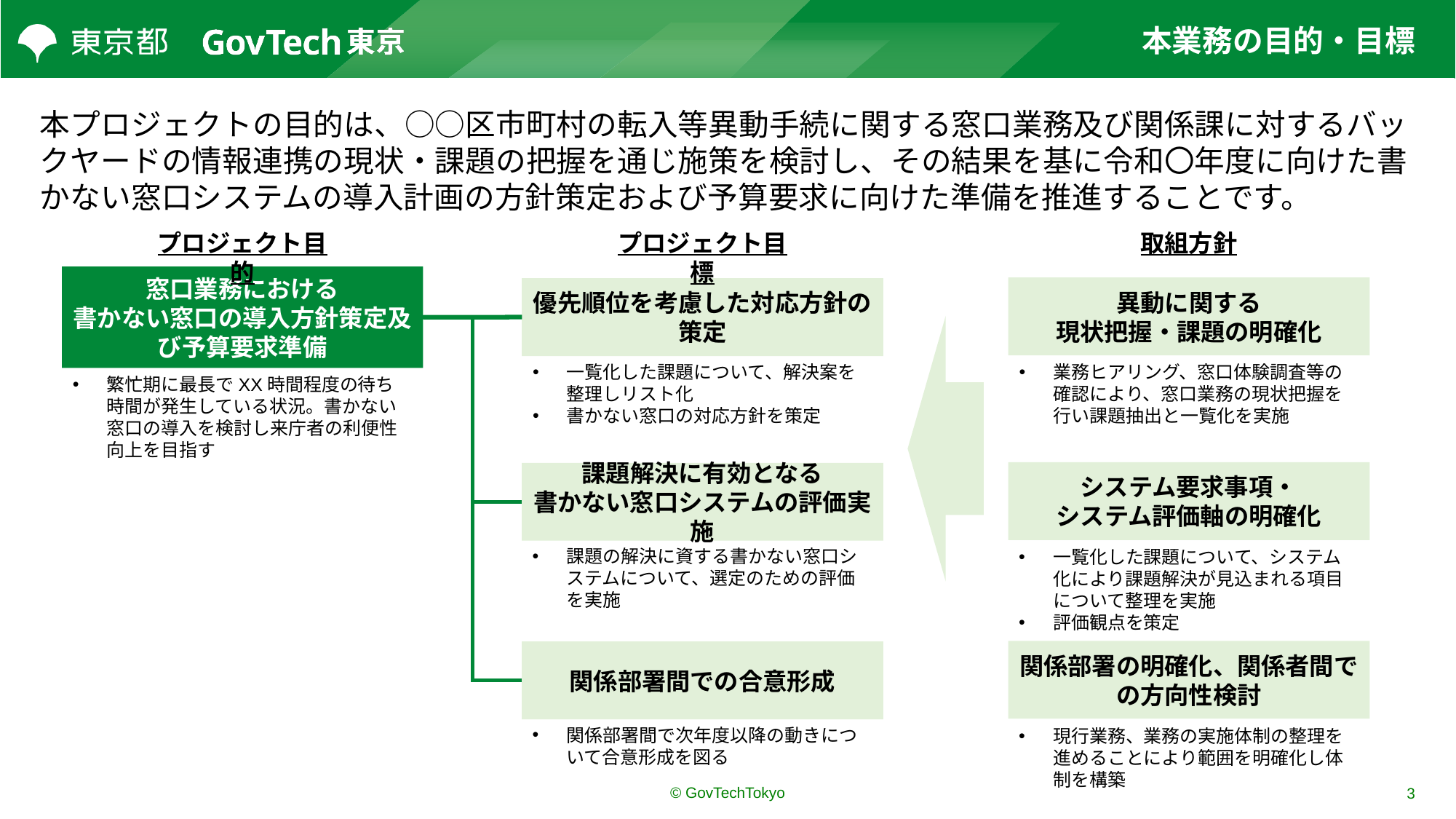

# 本業務の目的・目標
本プロジェクトの目的は、○○区市町村の転入等異動手続に関する窓口業務及び関係課に対するバックヤードの情報連携の現状・課題の把握を通じ施策を検討し、その結果を基に令和〇年度に向けた書かない窓口システムの導入計画の方針策定および予算要求に向けた準備を推進することです。
プロジェクト目的
プロジェクト目標
取組方針
窓口業務における
書かない窓口の導入方針策定及び予算要求準備
異動に関する
現状把握・課題の明確化
優先順位を考慮した対応方針の策定
一覧化した課題について、解決案を整理しリスト化
書かない窓口の対応方針を策定
業務ヒアリング、窓口体験調査等の確認により、窓口業務の現状把握を行い課題抽出と一覧化を実施
繁忙期に最長でXX時間程度の待ち時間が発生している状況。書かない窓口の導入を検討し来庁者の利便性向上を目指す

システム要求事項・
システム評価軸の明確化
課題解決に有効となる
書かない窓口システムの評価実施
課題の解決に資する書かない窓口システムについて、選定のための評価を実施
一覧化した課題について、システム化により課題解決が見込まれる項目について整理を実施
評価観点を策定
関係部署の明確化、関係者間での方向性検討
関係部署間での合意形成
関係部署間で次年度以降の動きについて合意形成を図る
現行業務、業務の実施体制の整理を進めることにより範囲を明確化し体制を構築
© GovTechTokyo
3